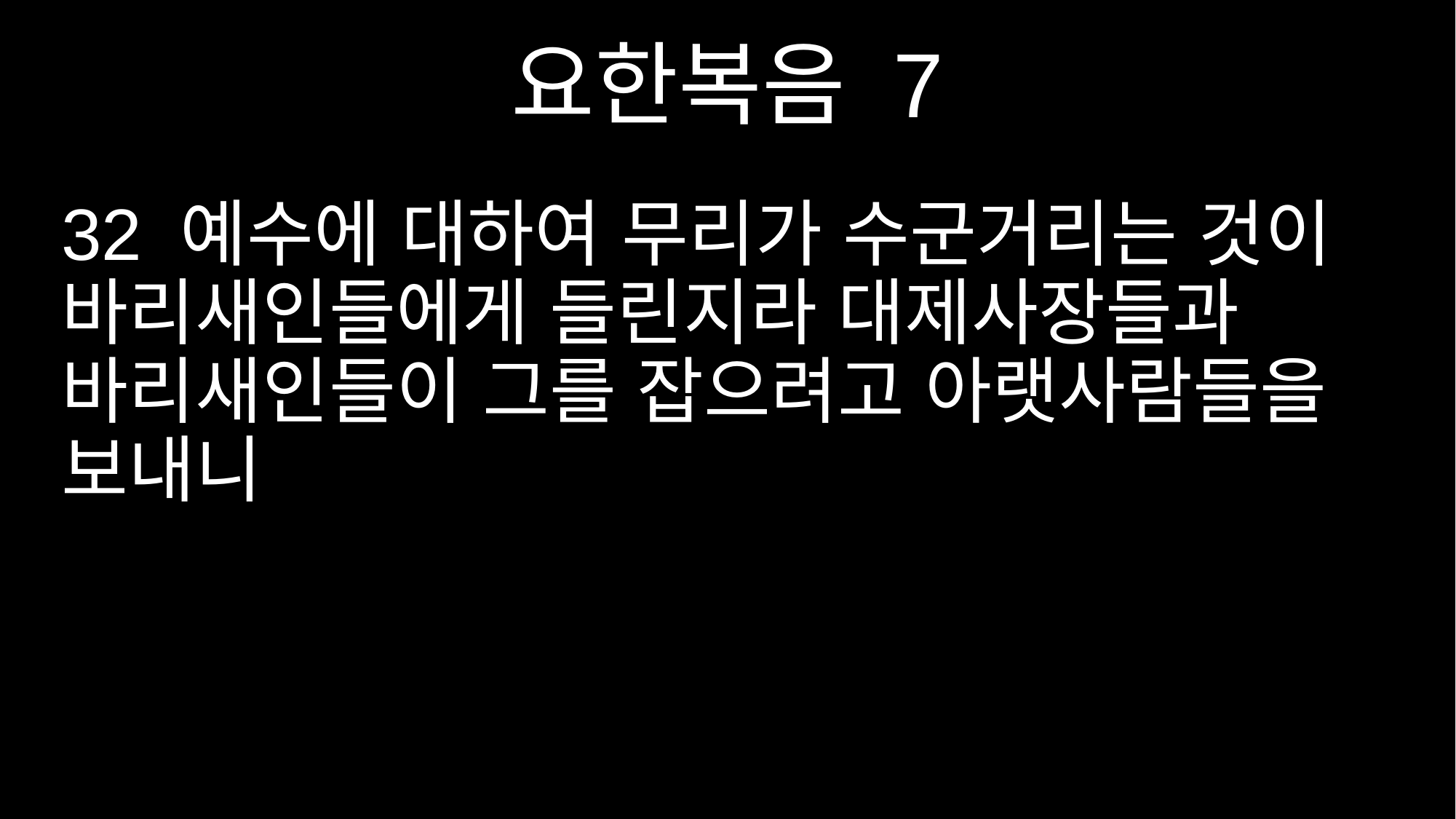

요한복음 7
32 예수에 대하여 무리가 수군거리는 것이 바리새인들에게 들린지라 대제사장들과 바리새인들이 그를 잡으려고 아랫사람들을 보내니